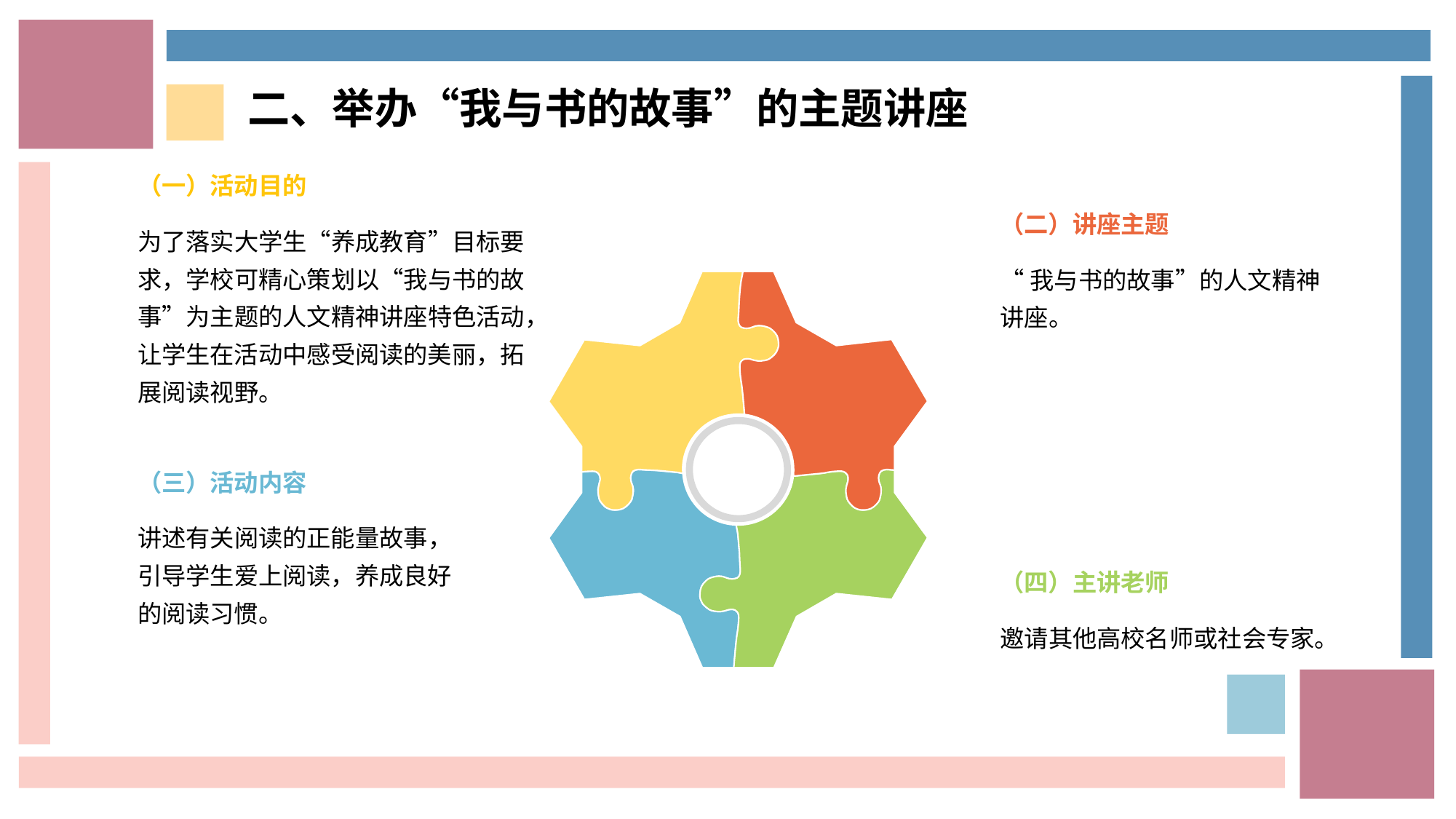

二、举办“我与书的故事”的主题讲座

（一）活动目的
为了落实大学生“养成教育”目标要求，学校可精心策划以“我与书的故事”为主题的人文精神讲座特色活动，让学生在活动中感受阅读的美丽，拓展阅读视野。
（二）讲座主题
“我与书的故事”的人文精神讲座。

（三）活动内容
讲述有关阅读的正能量故事，引导学生爱上阅读，养成良好的阅读习惯。
（四）主讲老师
邀请其他高校名师或社会专家。